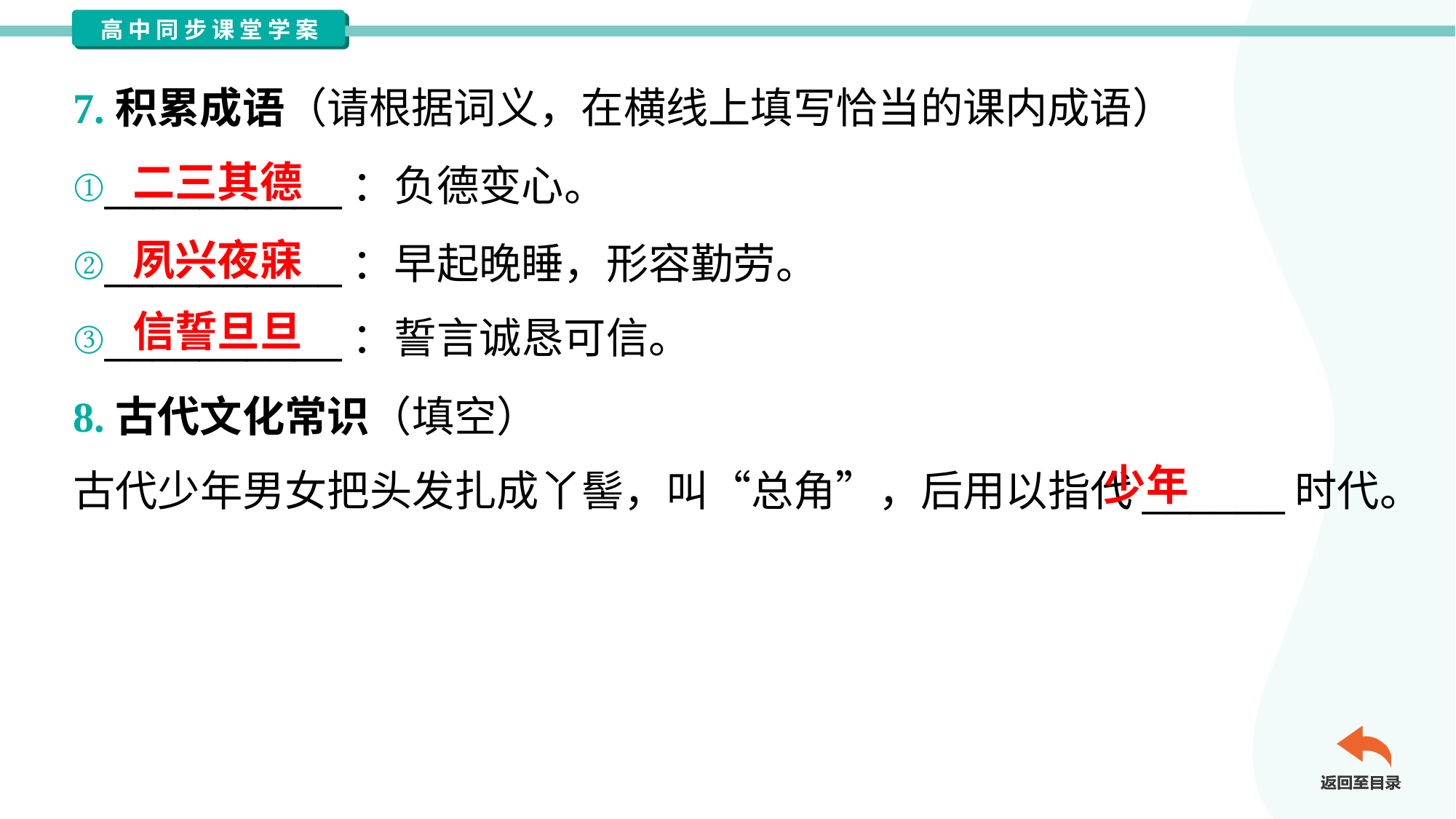

7.积累成语（请根据词义，在横线上填写恰当的课内成语）
二三其德
①__________：负德变心。
②__________：早起晚睡，形容勤劳。
③__________：誓言诚恳可信。
夙兴夜寐
信誓旦旦
8.古代文化常识（填空）
古代少年男女把头发扎成丫髻，叫“总角”，后用以指代______时代。
少年